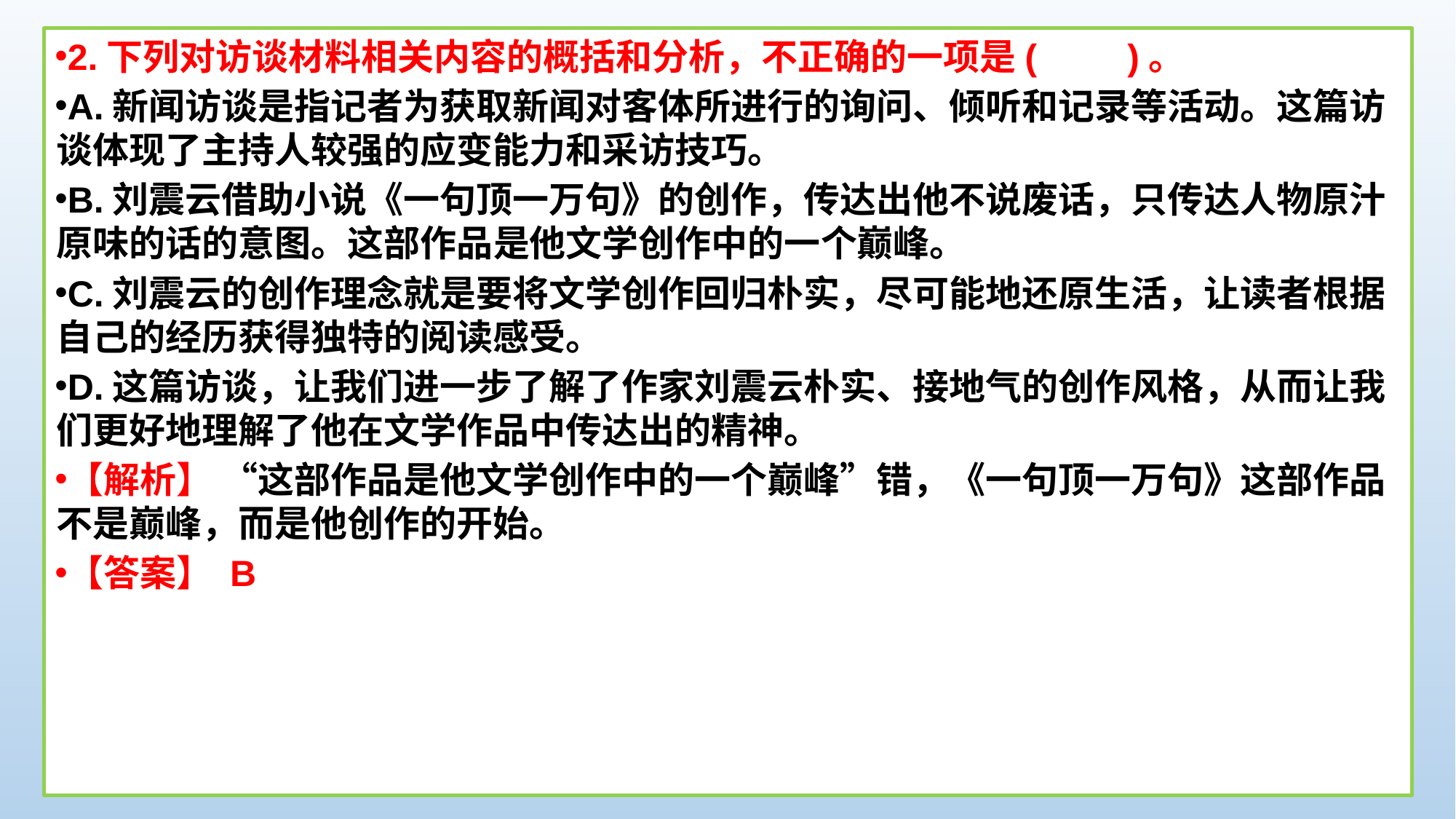

2.下列对访谈材料相关内容的概括和分析，不正确的一项是(　　)。
A.新闻访谈是指记者为获取新闻对客体所进行的询问、倾听和记录等活动。这篇访谈体现了主持人较强的应变能力和采访技巧。
B.刘震云借助小说《一句顶一万句》的创作，传达出他不说废话，只传达人物原汁原味的话的意图。这部作品是他文学创作中的一个巅峰。
C.刘震云的创作理念就是要将文学创作回归朴实，尽可能地还原生活，让读者根据自己的经历获得独特的阅读感受。
D.这篇访谈，让我们进一步了解了作家刘震云朴实、接地气的创作风格，从而让我们更好地理解了他在文学作品中传达出的精神。
【解析】 “这部作品是他文学创作中的一个巅峰”错，《一句顶一万句》这部作品不是巅峰，而是他创作的开始。
【答案】 B